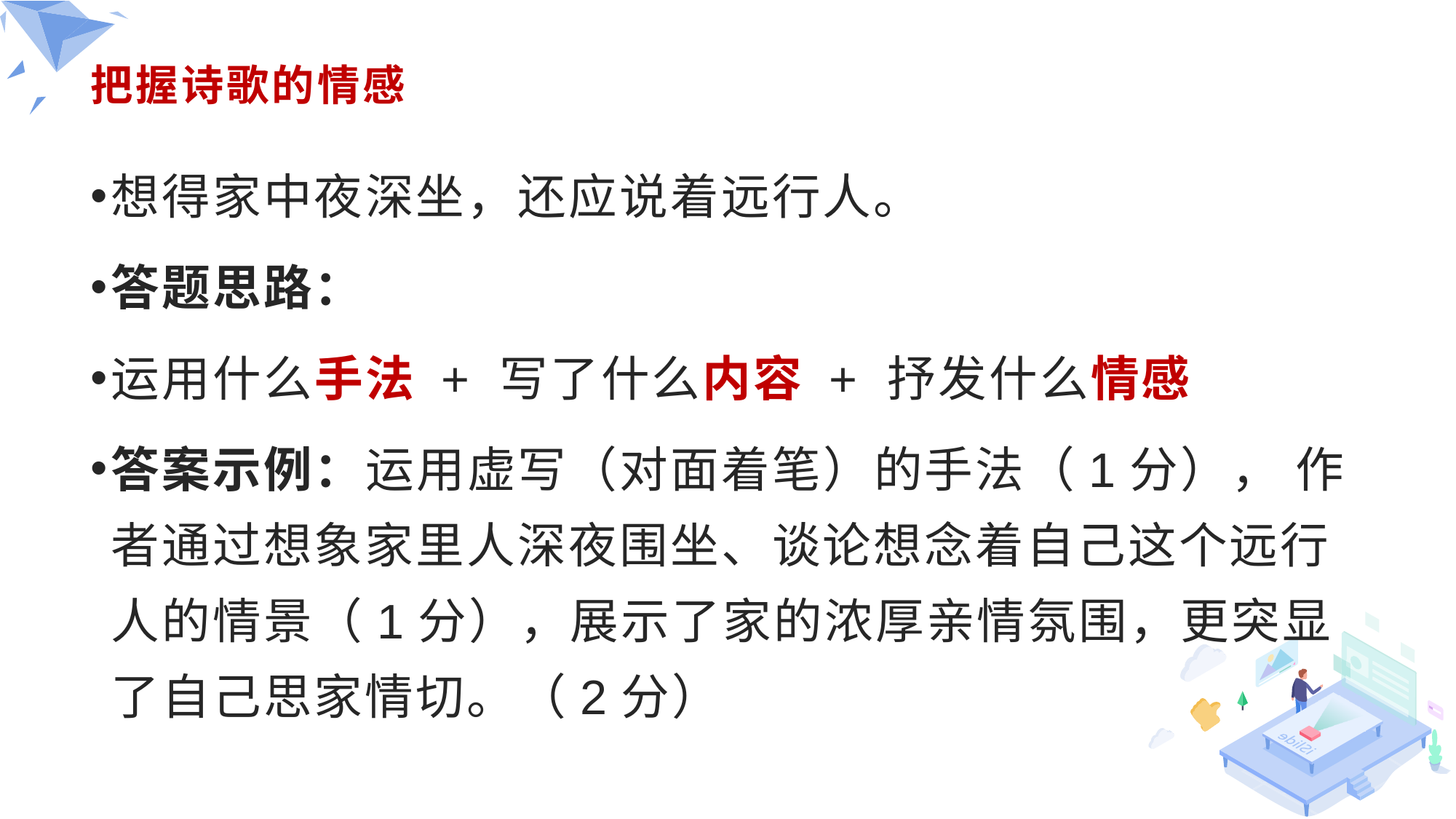

# 把握诗歌的情感
想得家中夜深坐，还应说着远行人。
答题思路：
运用什么手法 + 写了什么内容 + 抒发什么情感
答案示例：运用虚写（对面着笔）的手法（1分）， 作者通过想象家里人深夜围坐、谈论想念着自己这个远行人的情景（1分），展示了家的浓厚亲情氛围，更突显了自己思家情切。（2分）